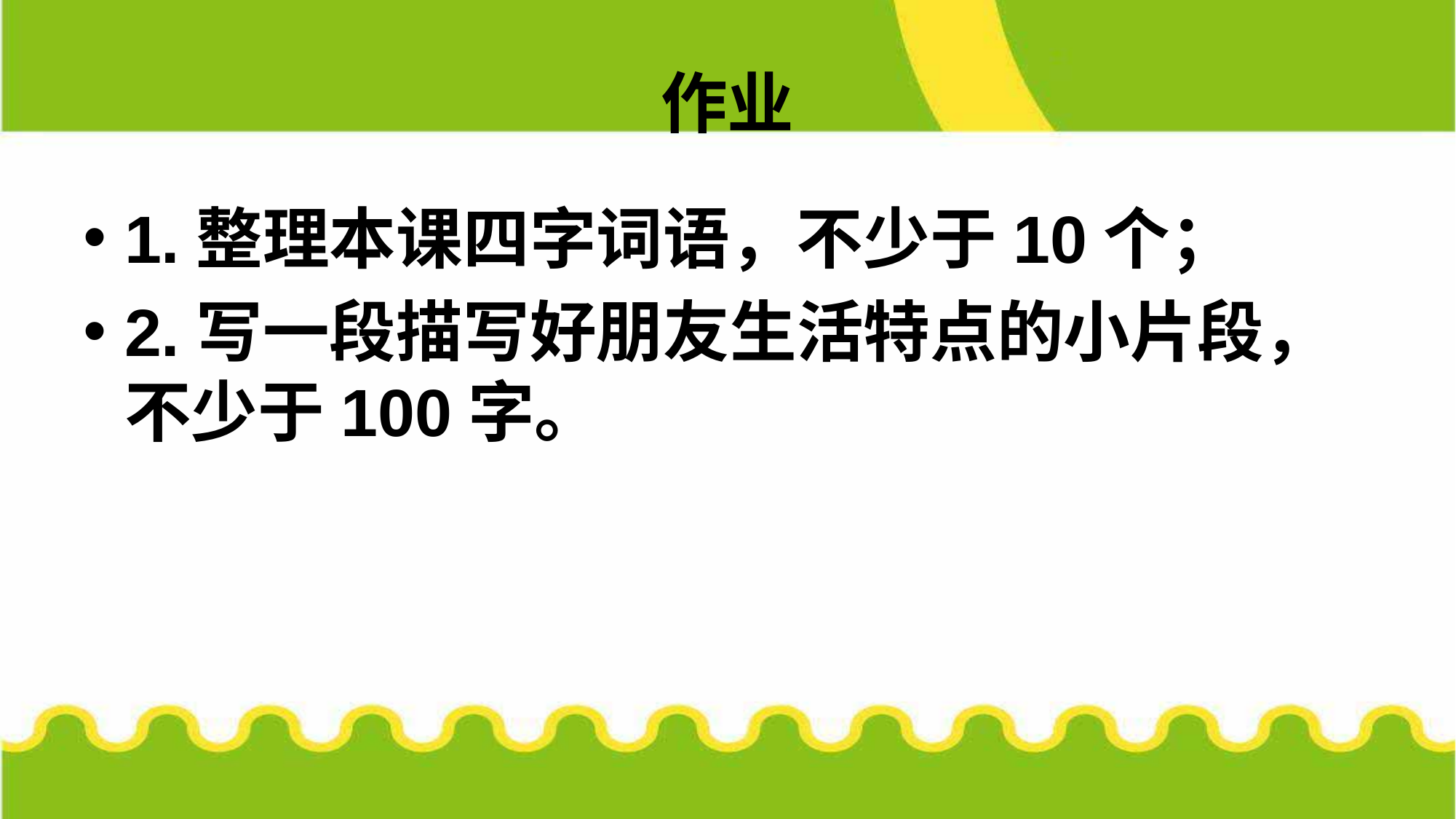

# 作业
1.整理本课四字词语，不少于10个；
2.写一段描写好朋友生活特点的小片段，不少于100字。